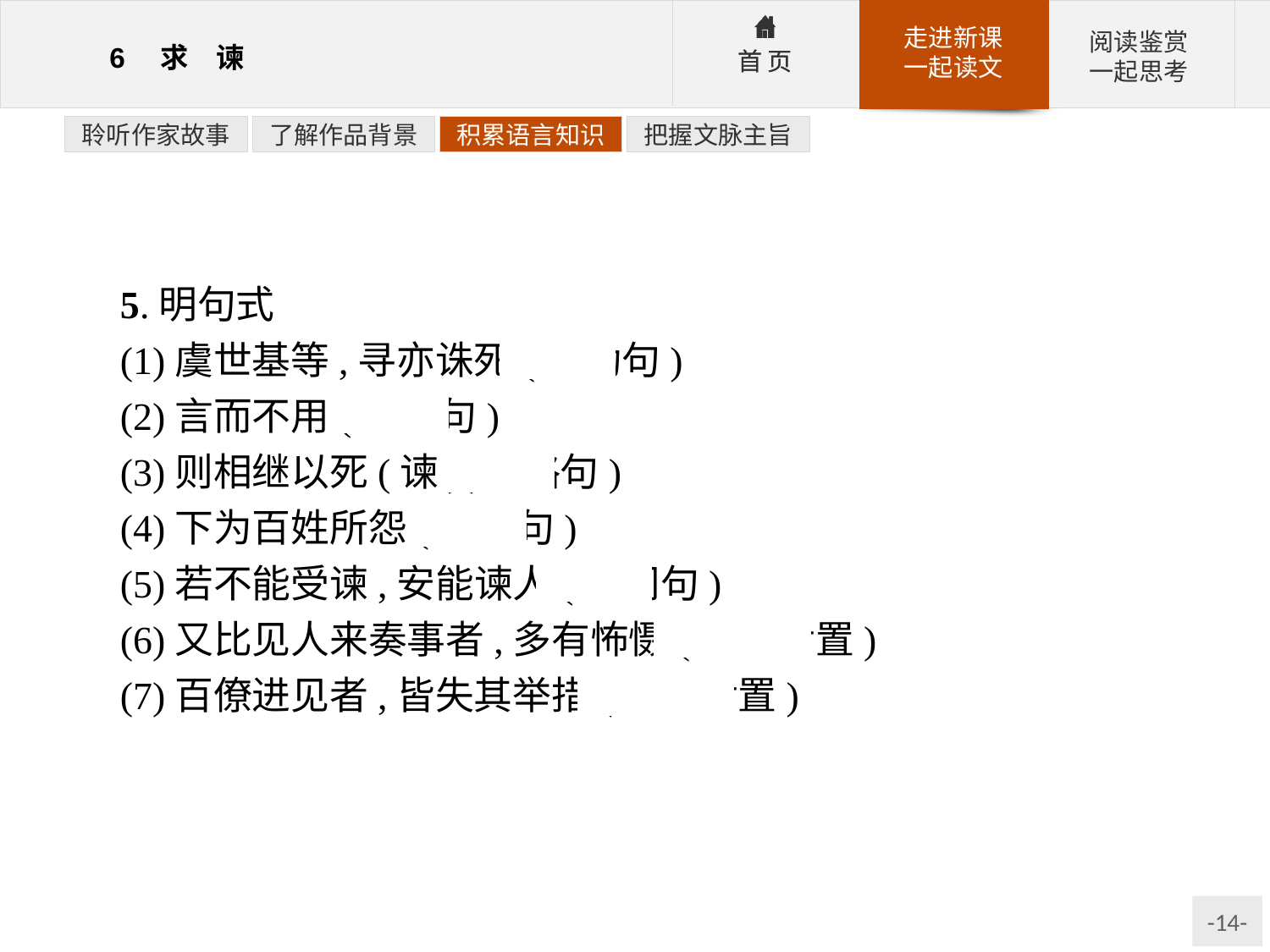

聆听作家故事
了解作品背景
积累语言知识
把握文脉主旨
5.明句式
(1)虞世基等,寻亦诛死(被动句)
(2)言而不用(被动句)
(3)则相继以死(谏)(省略句)
(4)下为百姓所怨(被动句)
(5)若不能受谏,安能谏人(反问句)
(6)又比见人来奏事者,多有怖慑(定语后置)
(7)百僚进见者,皆失其举措(定语后置)